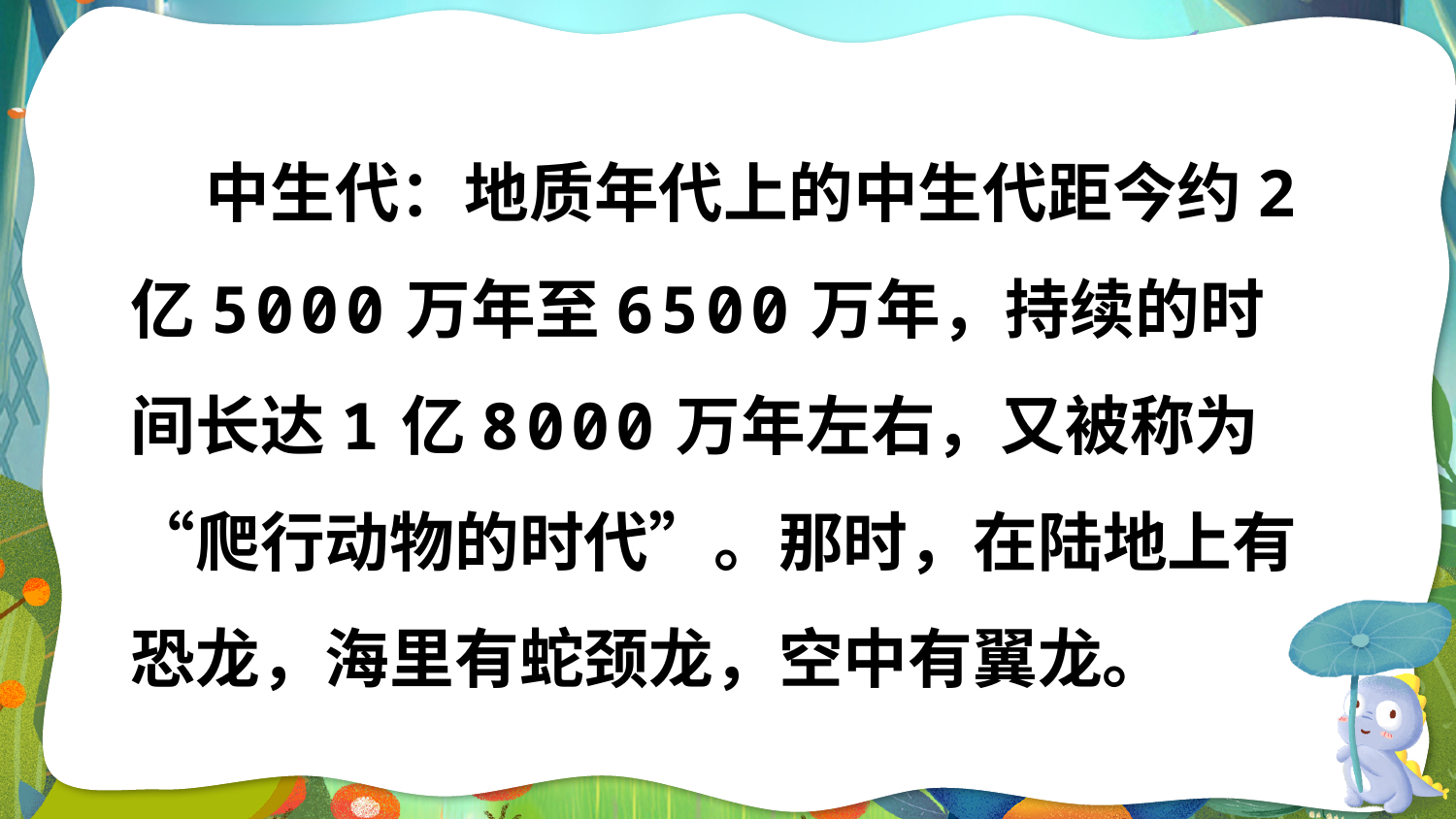

中生代：地质年代上的中生代距今约2亿5000万年至6500万年，持续的时间长达1亿8000万年左右，又被称为“爬行动物的时代”。那时，在陆地上有恐龙，海里有蛇颈龙，空中有翼龙。